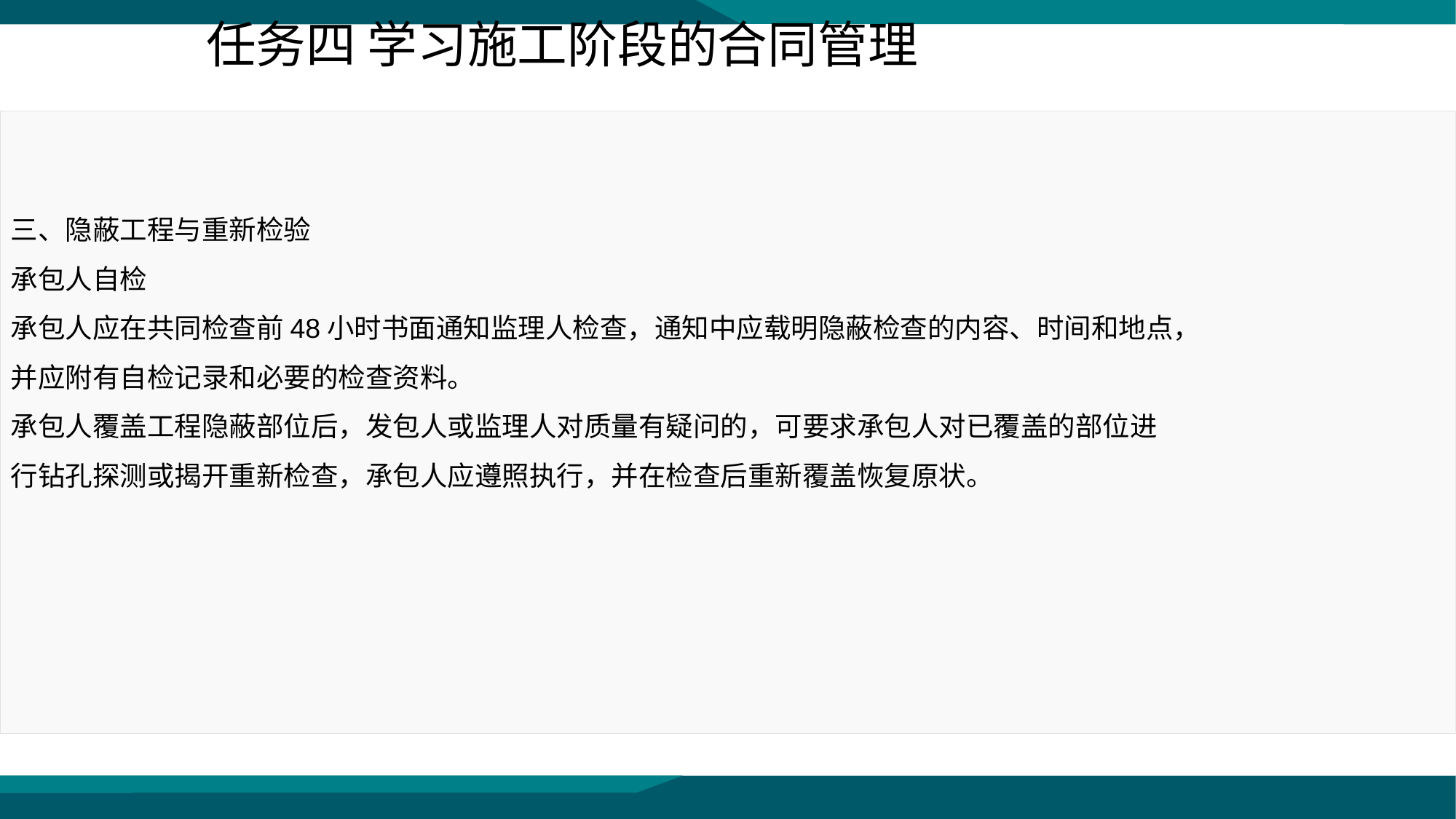

任务四 学习施工阶段的合同管理
三、隐蔽工程与重新检验
承包人自检
承包人应在共同检查前48小时书面通知监理人检查，通知中应载明隐蔽检查的内容、时间和地点，并应附有自检记录和必要的检查资料。
承包人覆盖工程隐蔽部位后，发包人或监理人对质量有疑问的，可要求承包人对已覆盖的部位进行钻孔探测或揭开重新检查，承包人应遵照执行，并在检查后重新覆盖恢复原状。